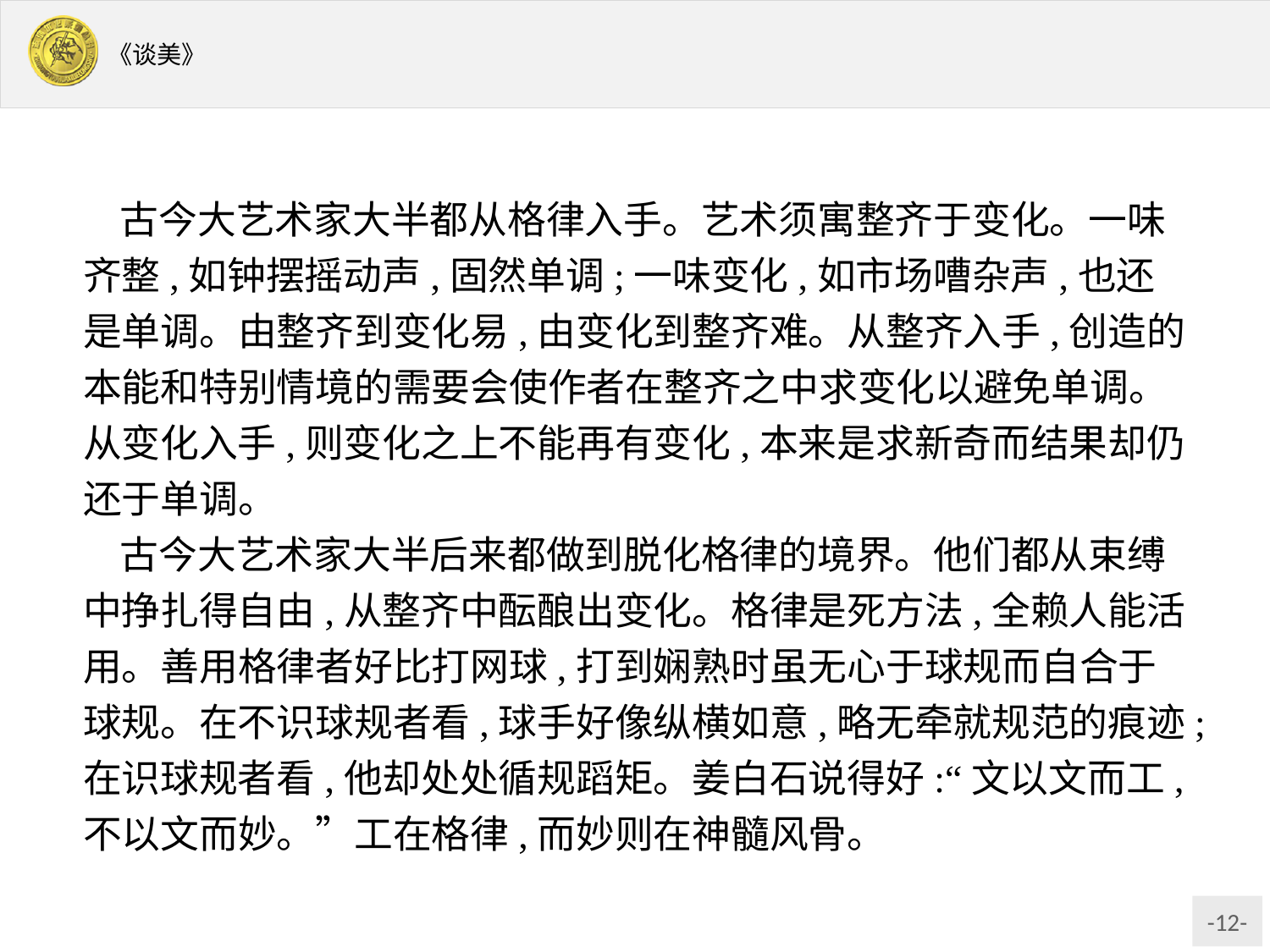

古今大艺术家大半都从格律入手。艺术须寓整齐于变化。一味齐整,如钟摆摇动声,固然单调;一味变化,如市场嘈杂声,也还是单调。由整齐到变化易,由变化到整齐难。从整齐入手,创造的本能和特别情境的需要会使作者在整齐之中求变化以避免单调。从变化入手,则变化之上不能再有变化,本来是求新奇而结果却仍还于单调。
古今大艺术家大半后来都做到脱化格律的境界。他们都从束缚中挣扎得自由,从整齐中酝酿出变化。格律是死方法,全赖人能活用。善用格律者好比打网球,打到娴熟时虽无心于球规而自合于球规。在不识球规者看,球手好像纵横如意,略无牵就规范的痕迹;在识球规者看,他却处处循规蹈矩。姜白石说得好:“文以文而工,不以文而妙。”工在格律,而妙则在神髓风骨。